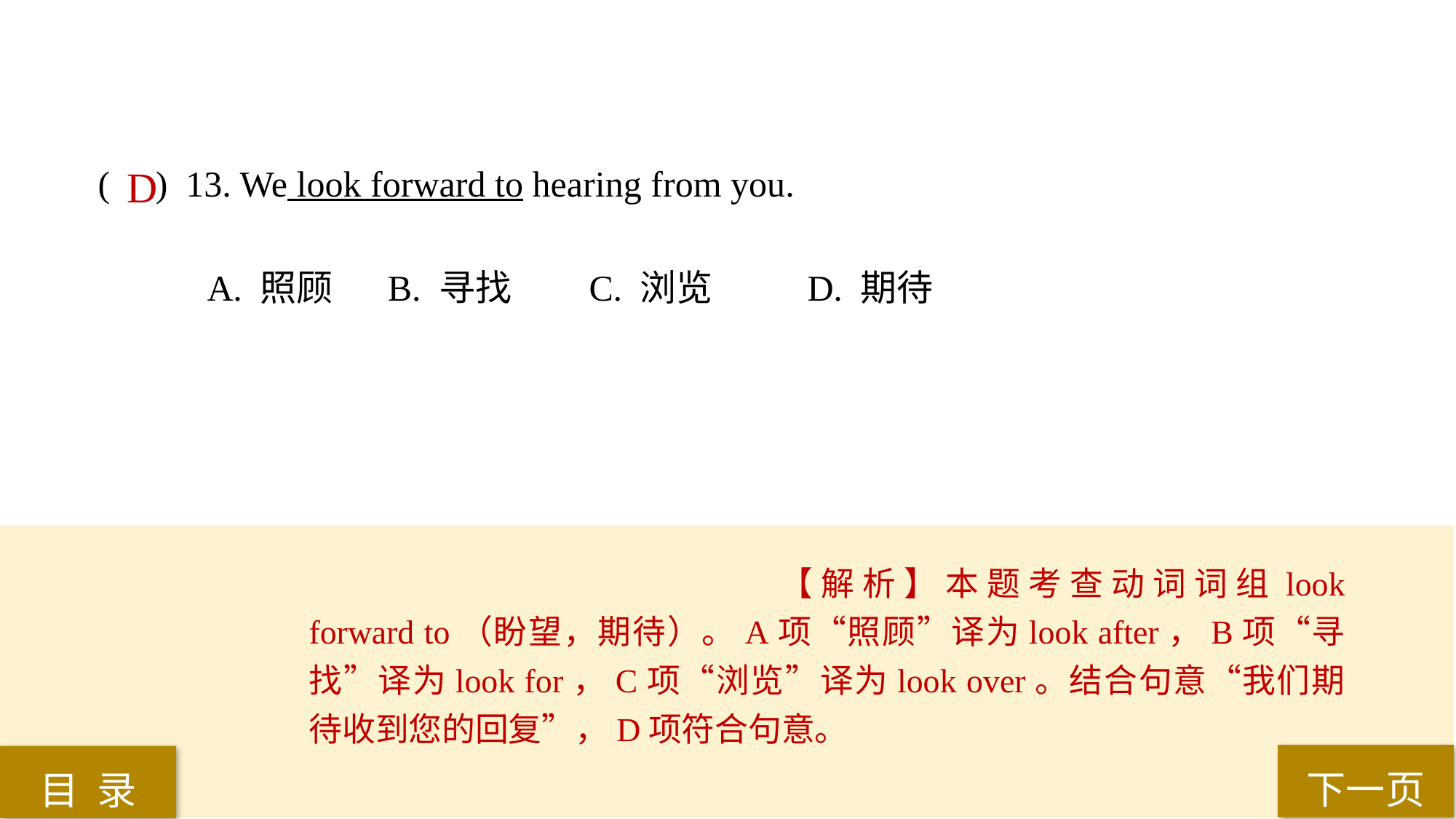

(     )  13. We look forward to hearing from you.

A. 照顾	 B. 寻找 	C. 浏览 	D. 期待
D
【解析】本题考查动词词组look forward to（盼望，期待）。A项“照顾”译为look after，B项“寻找”译为look for，C项“浏览”译为look over。结合句意“我们期待收到您的回复”，D项符合句意。